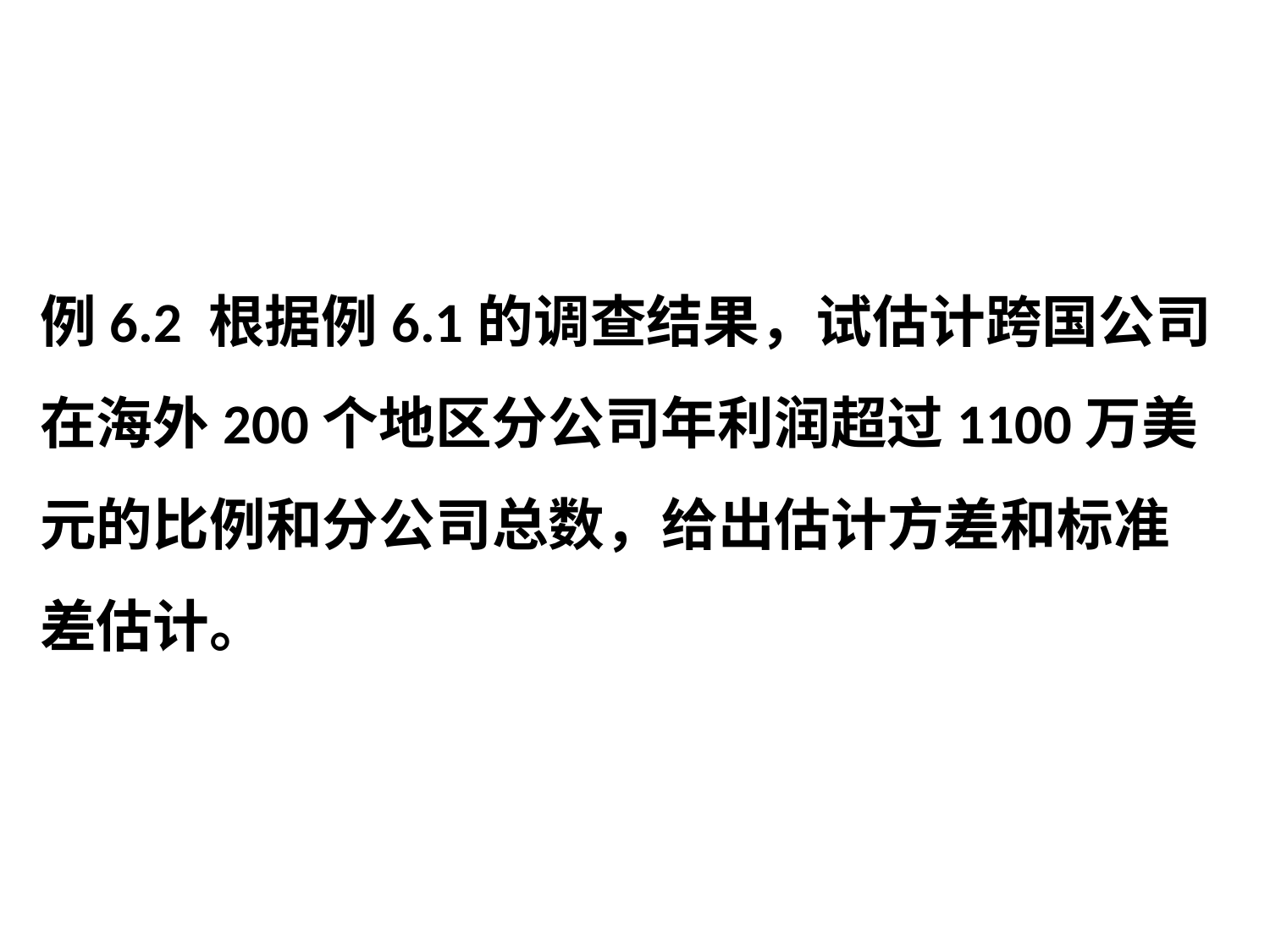

例6.2 根据例6.1的调查结果，试估计跨国公司在海外200个地区分公司年利润超过1100万美元的比例和分公司总数，给出估计方差和标准差估计。